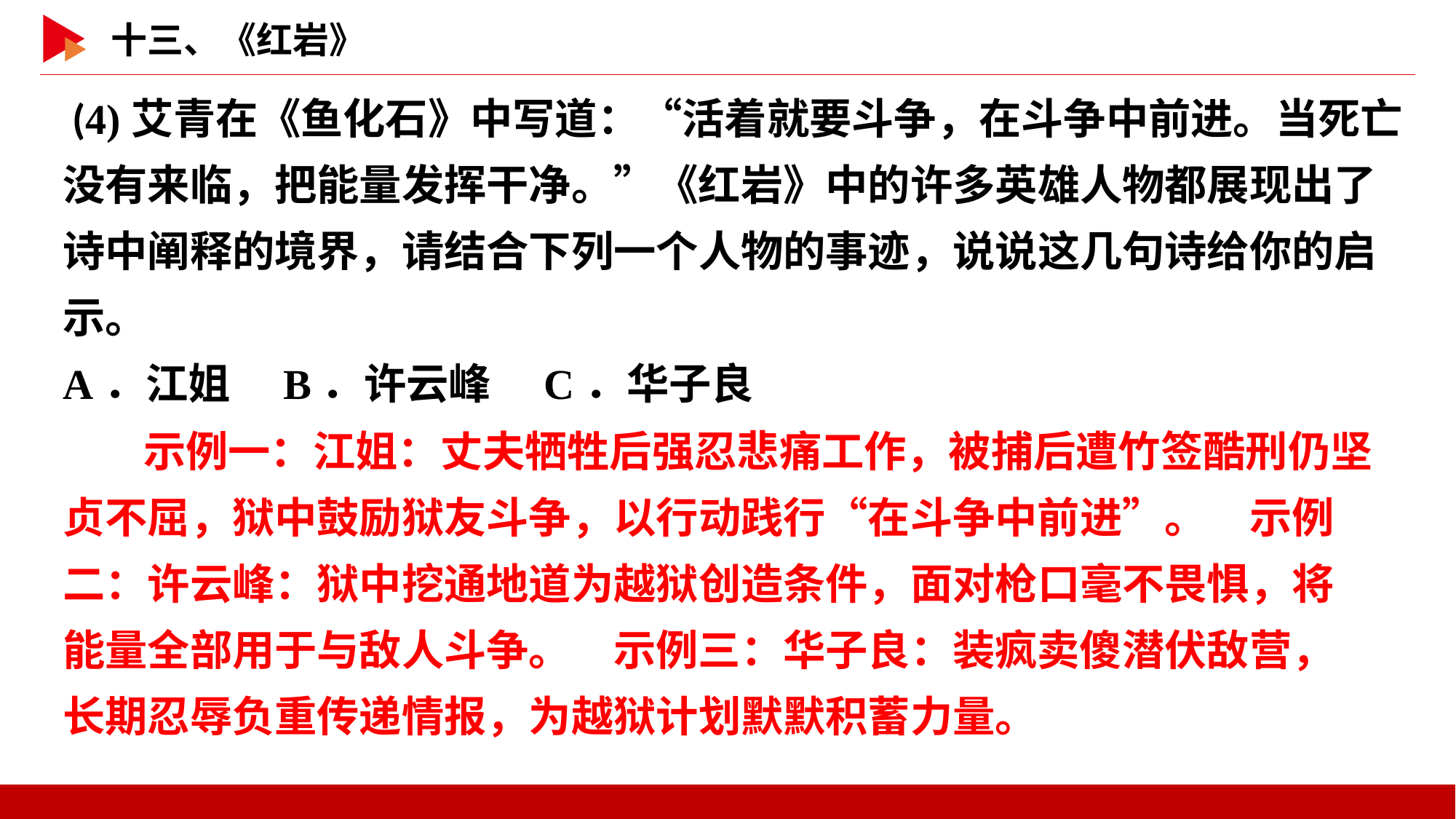

(4)艾青在《鱼化石》中写道：“活着就要斗争，在斗争中前进。当死亡没有来临，把能量发挥干净。”《红岩》中的许多英雄人物都展现出了诗中阐释的境界，请结合下列一个人物的事迹，说说这几句诗给你的启示。
A．江姐　B．许云峰　C．华子良

　    示例一：江姐：丈夫牺牲后强忍悲痛工作，被捕后遭竹签酷刑仍坚贞不屈，狱中鼓励狱友斗争，以行动践行“在斗争中前进”。　示例二：许云峰：狱中挖通地道为越狱创造条件，面对枪口毫不畏惧，将能量全部用于与敌人斗争。　示例三：华子良：装疯卖傻潜伏敌营，长期忍辱负重传递情报，为越狱计划默默积蓄力量。